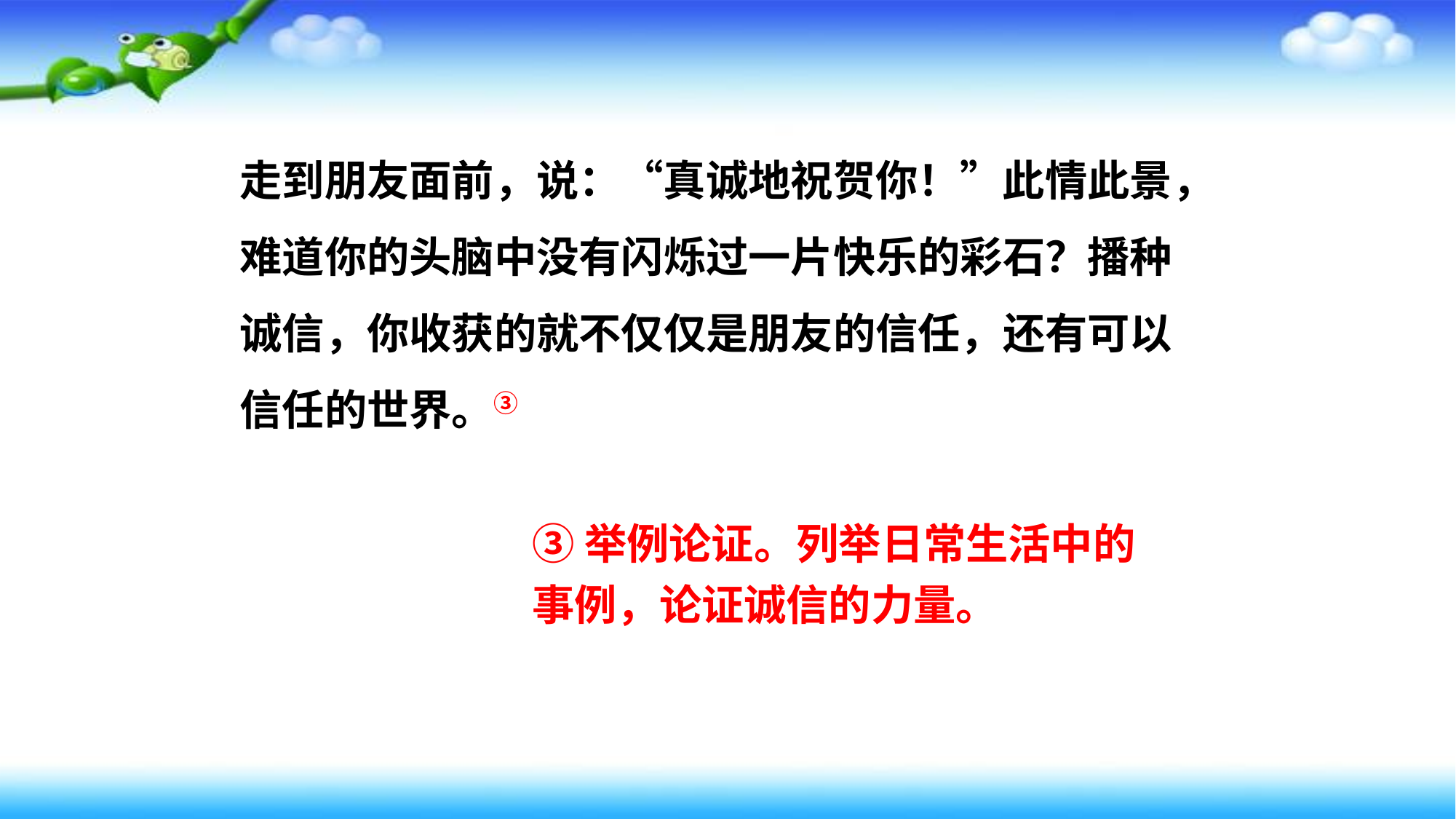

走到朋友面前，说：“真诚地祝贺你！”此情此景，难道你的头脑中没有闪烁过一片快乐的彩石？播种诚信，你收获的就不仅仅是朋友的信任，还有可以信任的世界。③
③举例论证。列举日常生活中的事例，论证诚信的力量。